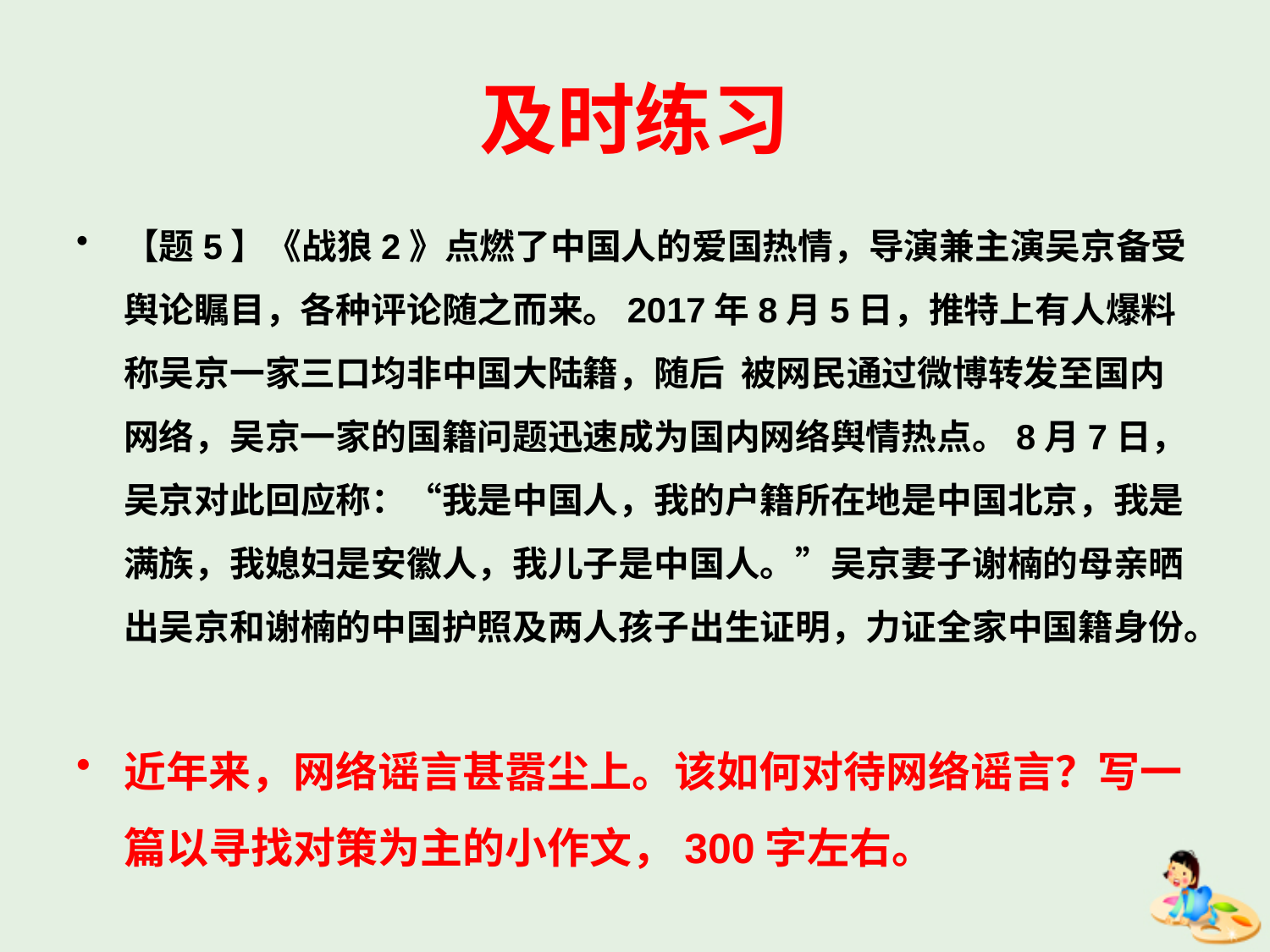

# 及时练习
【题5】《战狼2》点燃了中国人的爱国热情，导演兼主演吴京备受舆论瞩目，各种评论随之而来。2017年8月5日，推特上有人爆料称吴京一家三口均非中国大陆籍，随后  被网民通过微博转发至国内网络，吴京一家的国籍问题迅速成为国内网络舆情热点。8月7日，吴京对此回应称：“我是中国人，我的户籍所在地是中国北京，我是满族，我媳妇是安徽人，我儿子是中国人。”吴京妻子谢楠的母亲晒出吴京和谢楠的中国护照及两人孩子出生证明，力证全家中国籍身份。
近年来，网络谣言甚嚣尘上。该如何对待网络谣言？写一篇以寻找对策为主的小作文，300字左右。